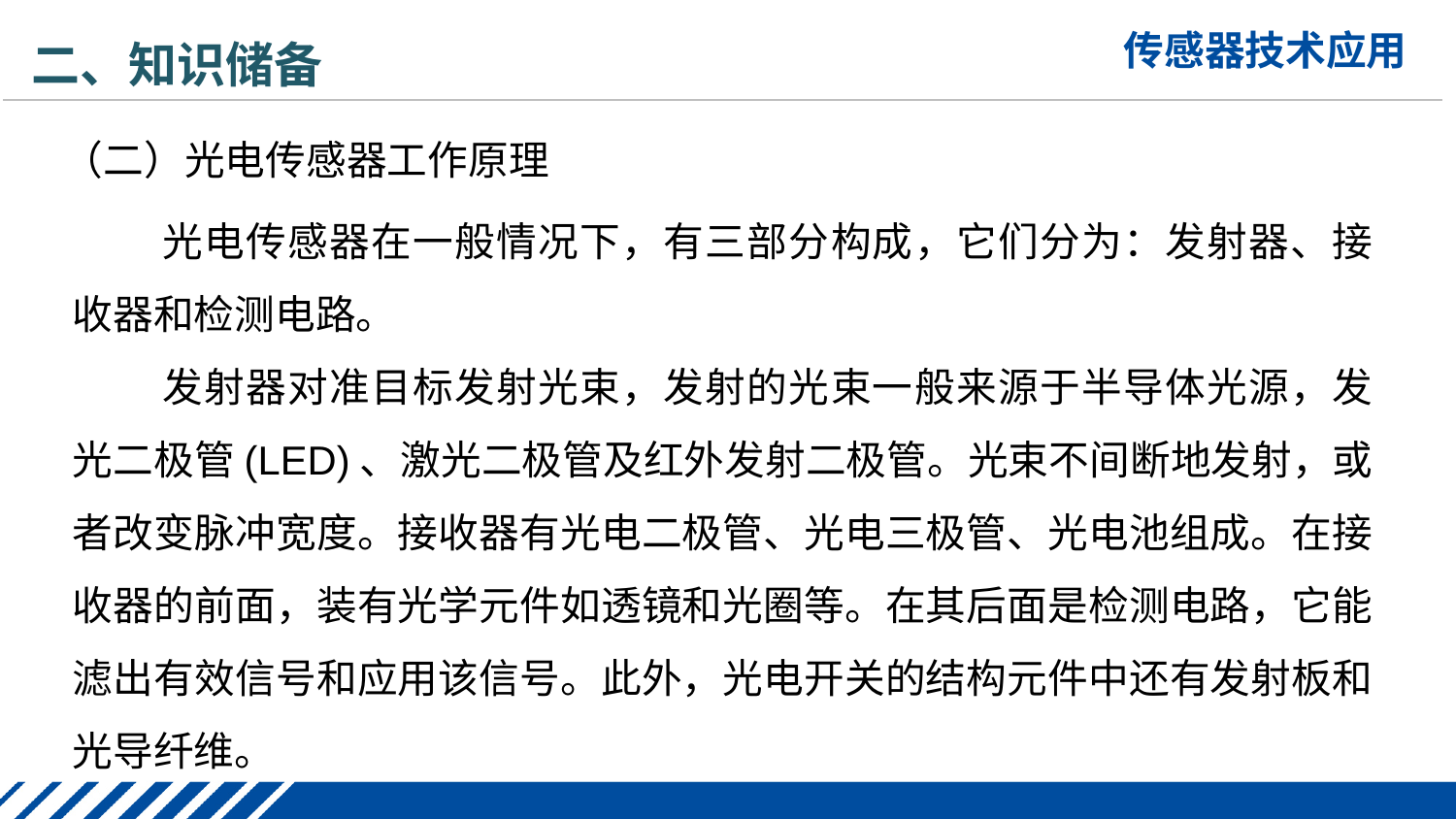

二、知识储备
（二）光电传感器工作原理
   光电传感器在一般情况下，有三部分构成，它们分为：发射器、接收器和检测电路。
   发射器对准目标发射光束，发射的光束一般来源于半导体光源，发光二极管(LED)、激光二极管及红外发射二极管。光束不间断地发射，或者改变脉冲宽度。接收器有光电二极管、光电三极管、光电池组成。在接收器的前面，装有光学元件如透镜和光圈等。在其后面是检测电路，它能滤出有效信号和应用该信号。此外，光电开关的结构元件中还有发射板和光导纤维。